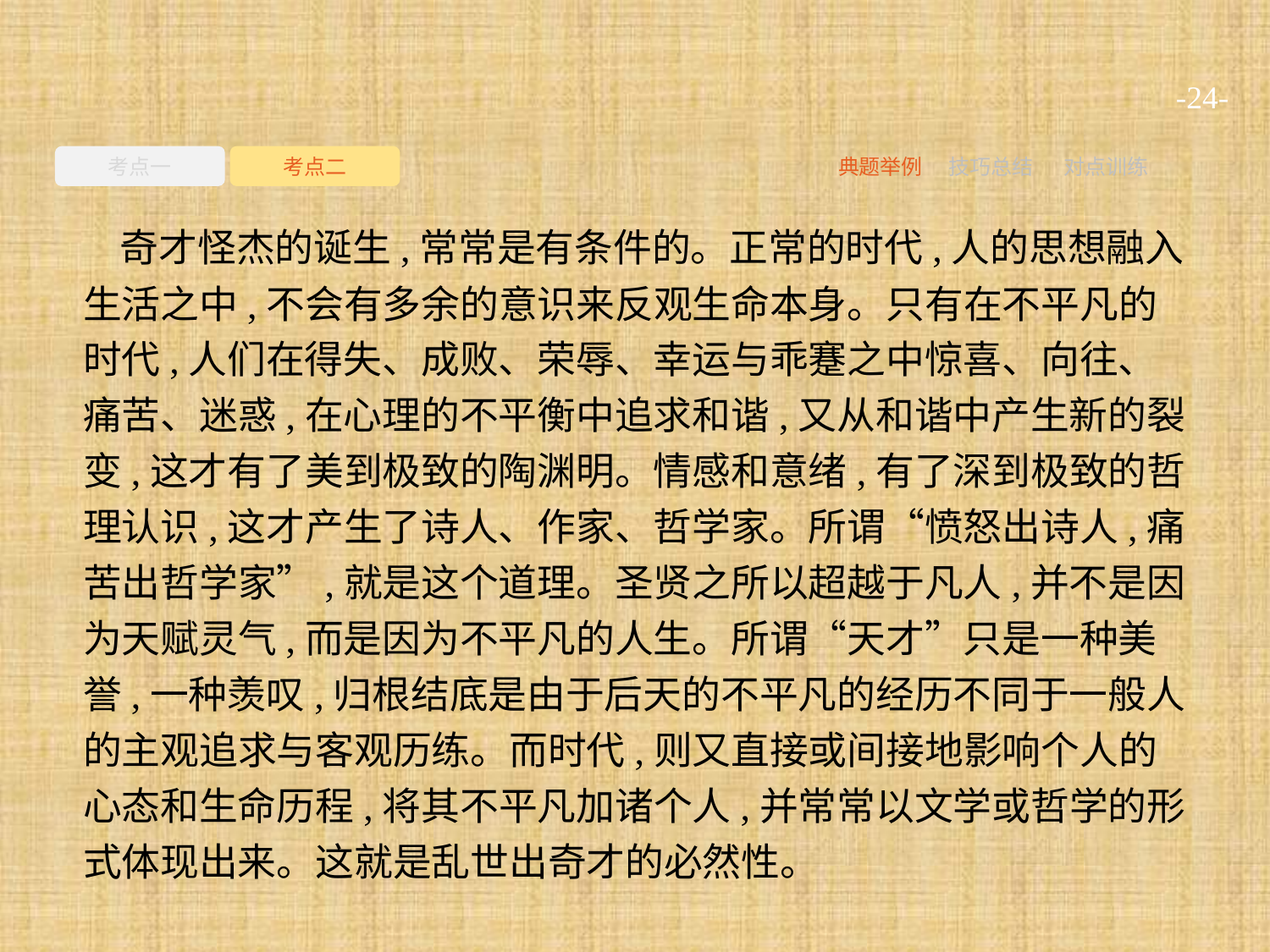

-24-
考点一
考点二
典题举例
技巧总结
对点训练
奇才怪杰的诞生,常常是有条件的。正常的时代,人的思想融入生活之中,不会有多余的意识来反观生命本身。只有在不平凡的时代,人们在得失、成败、荣辱、幸运与乖蹇之中惊喜、向往、痛苦、迷惑,在心理的不平衡中追求和谐,又从和谐中产生新的裂变,这才有了美到极致的陶渊明。情感和意绪,有了深到极致的哲理认识,这才产生了诗人、作家、哲学家。所谓“愤怒出诗人,痛苦出哲学家”,就是这个道理。圣贤之所以超越于凡人,并不是因为天赋灵气,而是因为不平凡的人生。所谓“天才”只是一种美誉,一种羡叹,归根结底是由于后天的不平凡的经历不同于一般人的主观追求与客观历练。而时代,则又直接或间接地影响个人的心态和生命历程,将其不平凡加诸个人,并常常以文学或哲学的形式体现出来。这就是乱世出奇才的必然性。